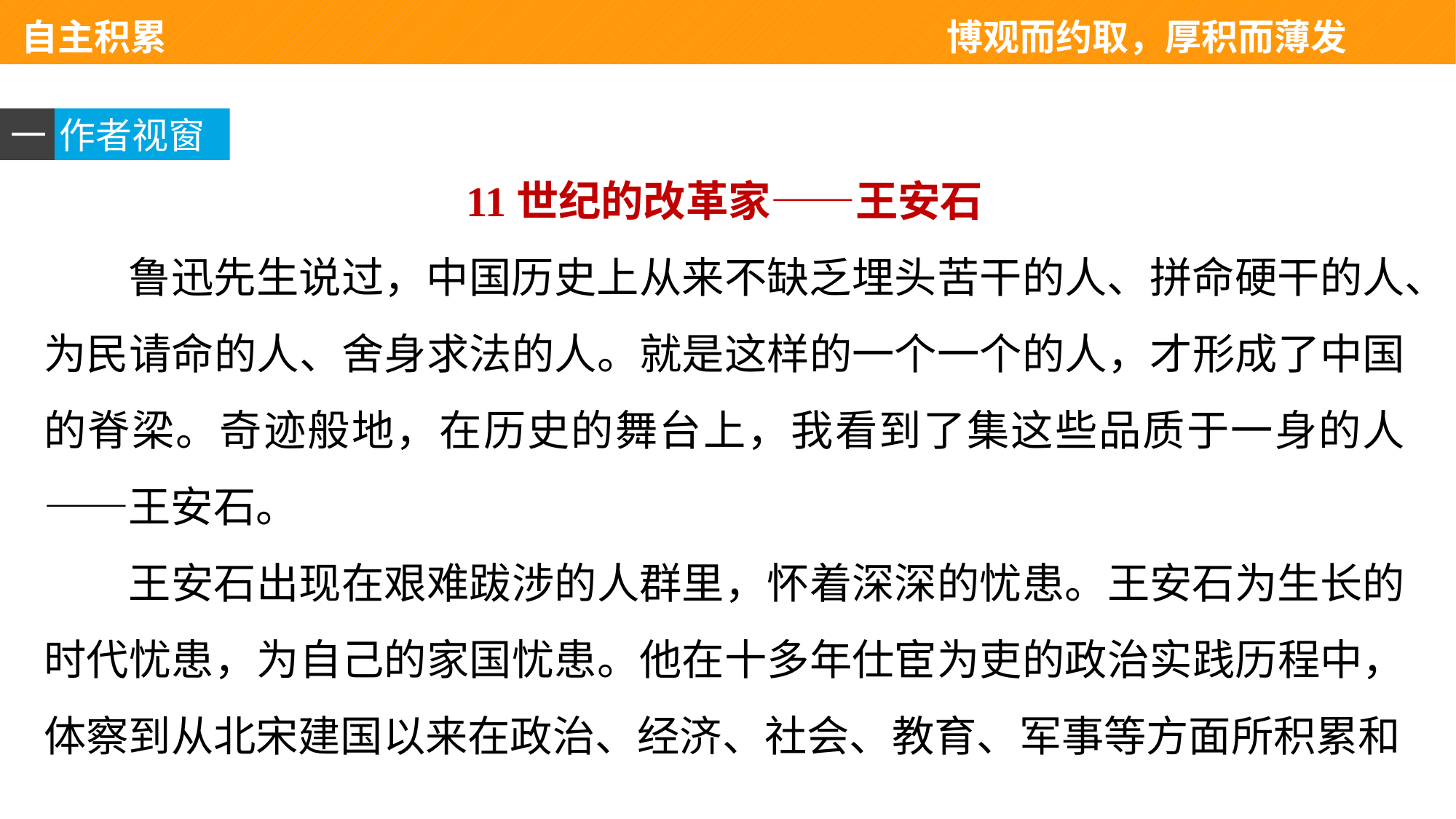

自主积累                                 　　　　　　　　　　　　　　博观而约取，厚积而薄发
一
作者视窗
11世纪的改革家——王安石
鲁迅先生说过，中国历史上从来不缺乏埋头苦干的人、拼命硬干的人、为民请命的人、舍身求法的人。就是这样的一个一个的人，才形成了中国的脊梁。奇迹般地，在历史的舞台上，我看到了集这些品质于一身的人——王安石。
王安石出现在艰难跋涉的人群里，怀着深深的忧患。王安石为生长的时代忧患，为自己的家国忧患。他在十多年仕宦为吏的政治实践历程中，体察到从北宋建国以来在政治、经济、社会、教育、军事等方面所积累和